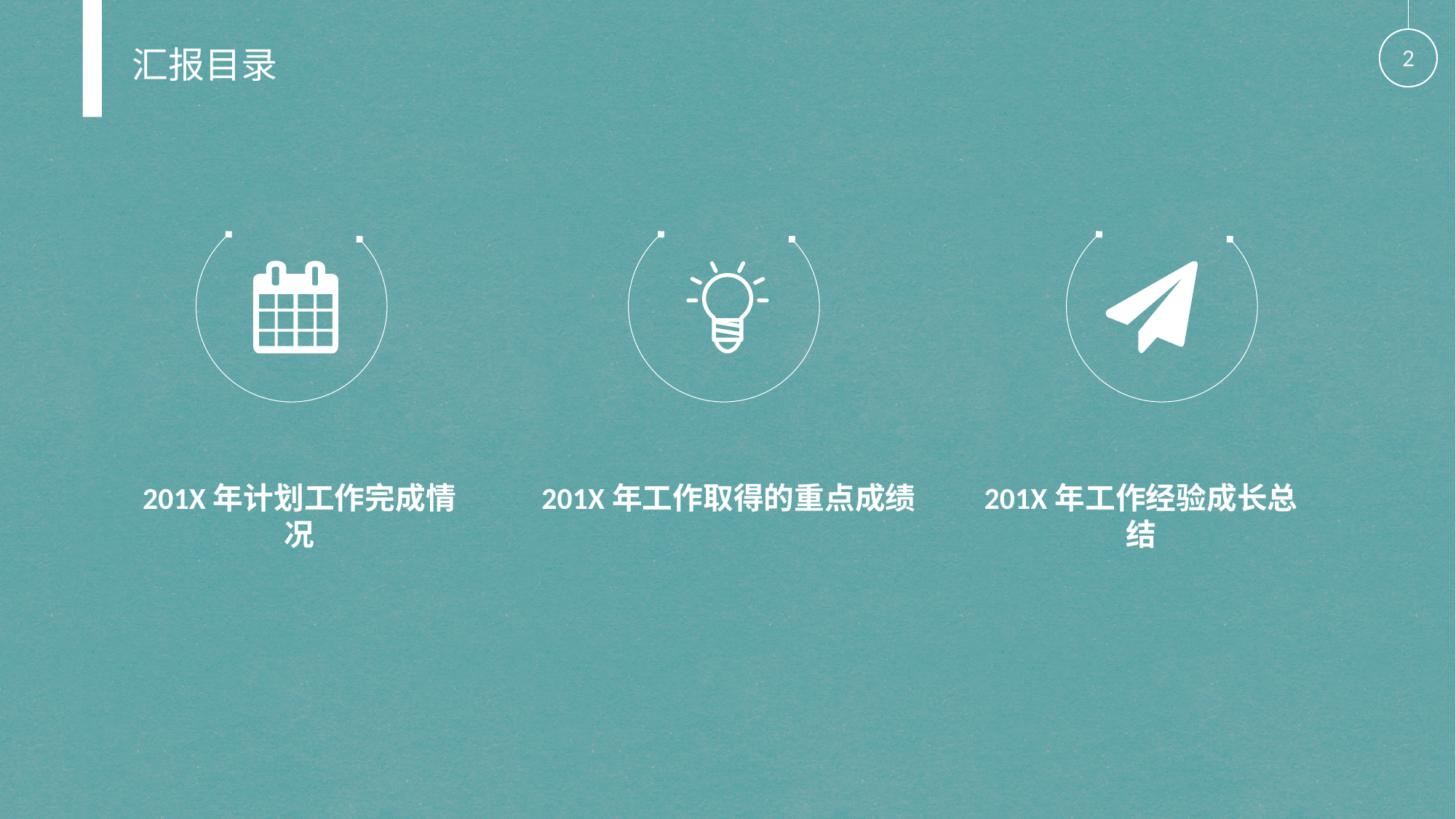

2
汇报目录

201X年计划工作完成情况
201X年工作取得的重点成绩
201X年工作经验成长总结